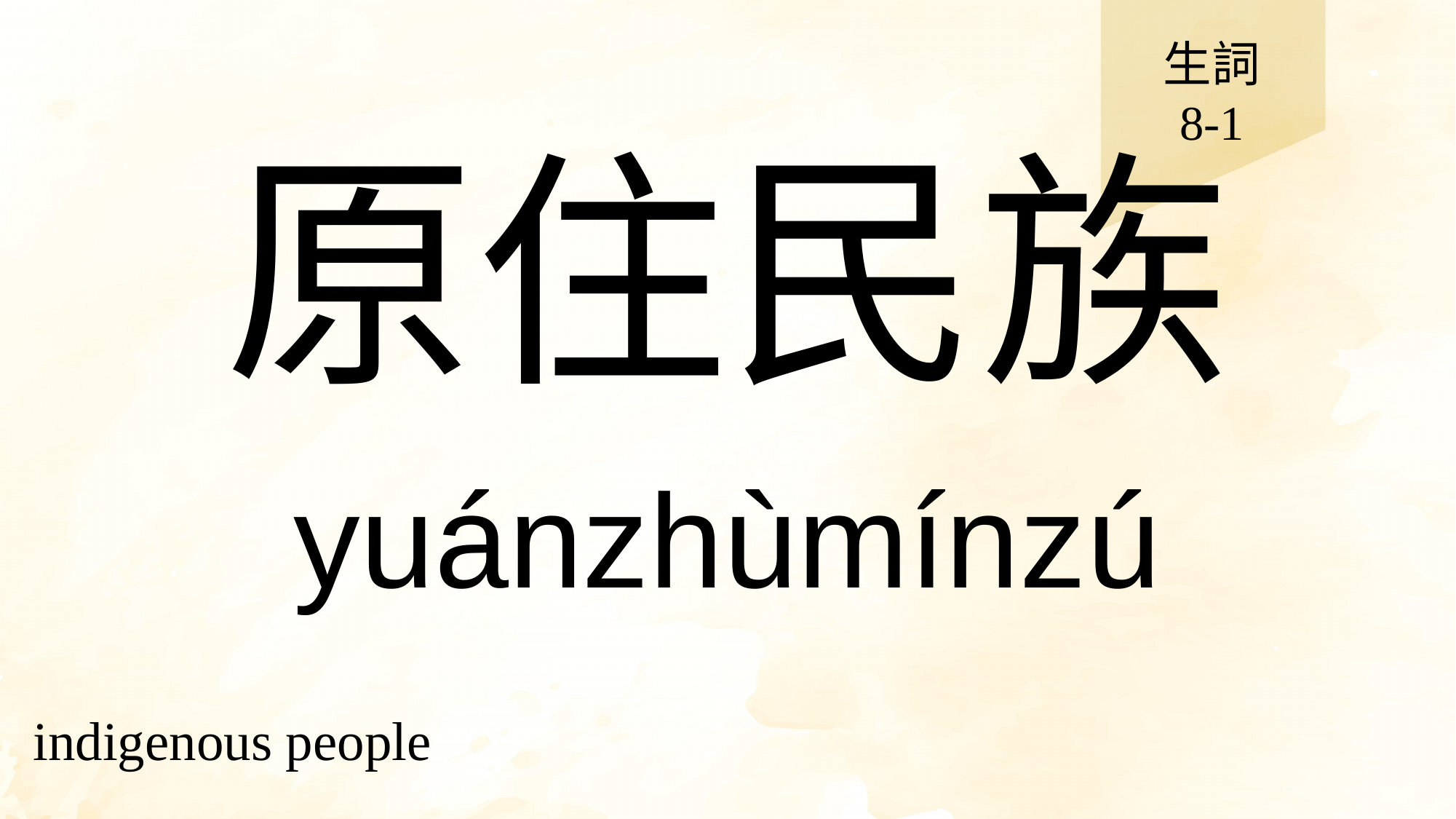

生詞
8-1
# 原住民族
yuánzhùmínzú
indigenous people